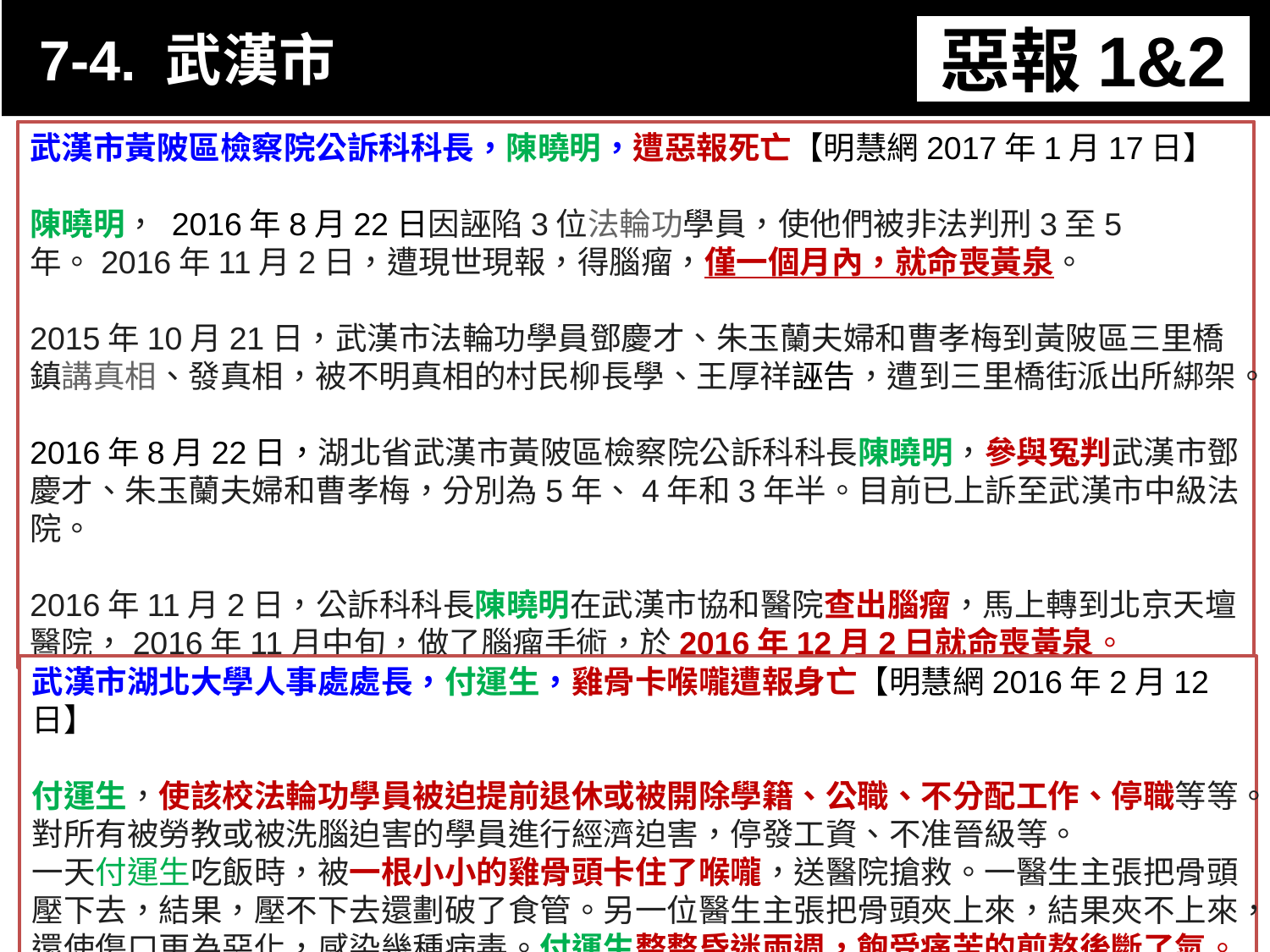

7-4. 武漢市
惡報1&2

11-3. XX市官員惡報實例
武漢市黃陂區檢察院公訴科科長，陳曉明，遭惡報死亡【明慧網2017年1月17日】

陳曉明， 2016年8月22日因誣陷3位法輪功學員，使他們被非法判刑3至5年。2016年11月2日，遭現世現報，得腦瘤，僅一個月內，就命喪黃泉。

2015年10月21日，武漢市法輪功學員鄧慶才、朱玉蘭夫婦和曹孝梅到黃陂區三里橋鎮講真相、發真相，被不明真相的村民柳長學、王厚祥誣告，遭到三里橋街派出所綁架。

2016年8月22日，湖北省武漢市黃陂區檢察院公訴科科長陳曉明，參與冤判武漢市鄧慶才、朱玉蘭夫婦和曹孝梅，分別為5年、4年和3年半。目前已上訴至武漢市中級法院。

2016年11月2日，公訴科科長陳曉明在武漢市協和醫院查出腦瘤，馬上轉到北京天壇醫院，2016年11月中旬，做了腦瘤手術，於2016年12月2日就命喪黃泉。
武漢市湖北大學人事處處長，付運生，雞骨卡喉嚨遭報身亡【明慧網2016年2月12日】

付運生，使該校法輪功學員被迫提前退休或被開除學籍、公職、不分配工作、停職等等。對所有被勞教或被洗腦迫害的學員進行經濟迫害，停發工資、不准晉級等。
一天付運生吃飯時，被一根小小的雞骨頭卡住了喉嚨，送醫院搶救。一醫生主張把骨頭壓下去，結果，壓不下去還劃破了食管。另一位醫生主張把骨頭夾上來，結果夾不上來，還使傷口更為惡化，感染幾種病毒。付運生整整昏迷兩週，飽受痛苦的煎熬後斷了氣。